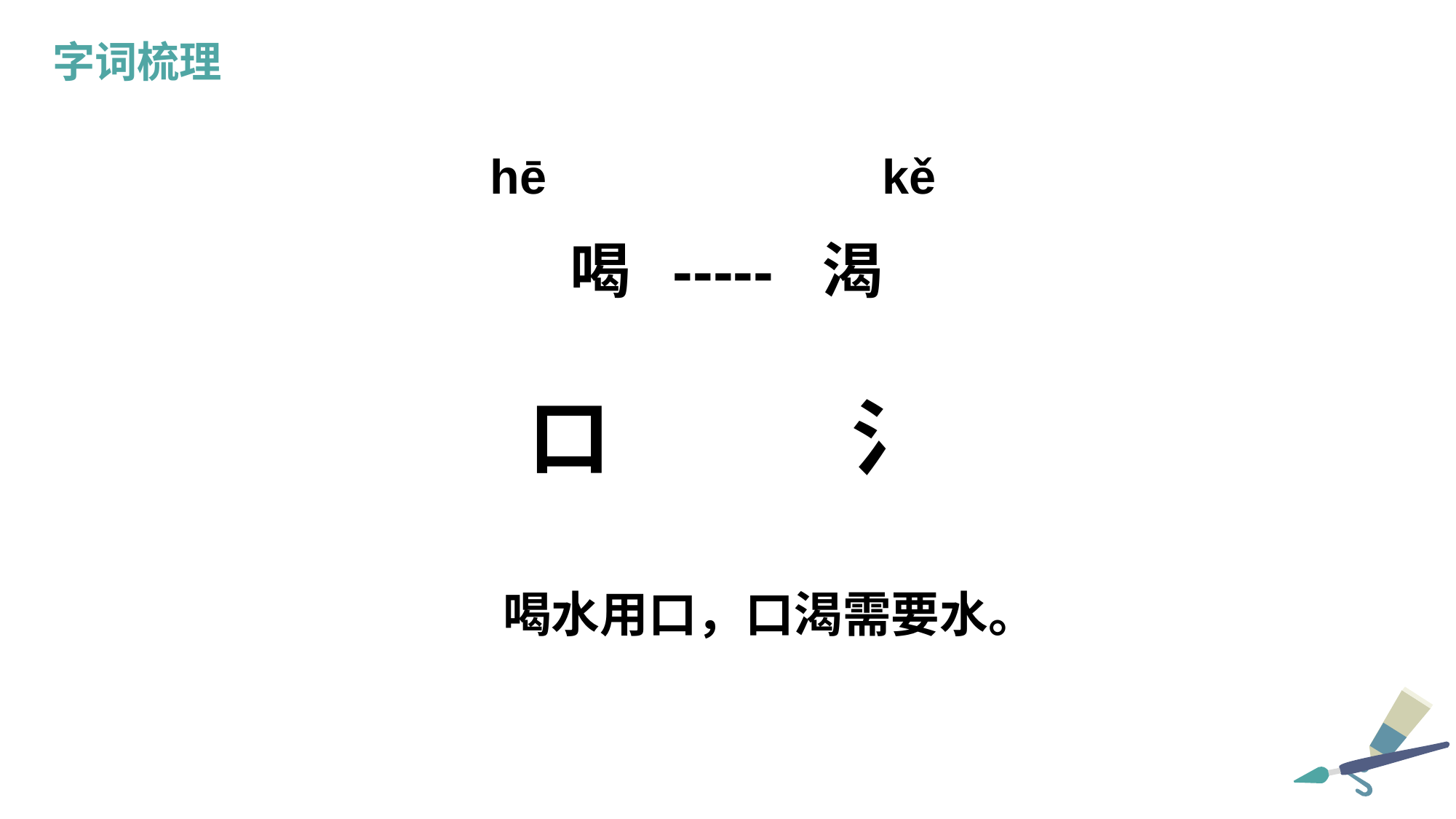

字词梳理
hē                         kě
喝  -----  渴
 口             氵
 喝水用口，口渴需要水。